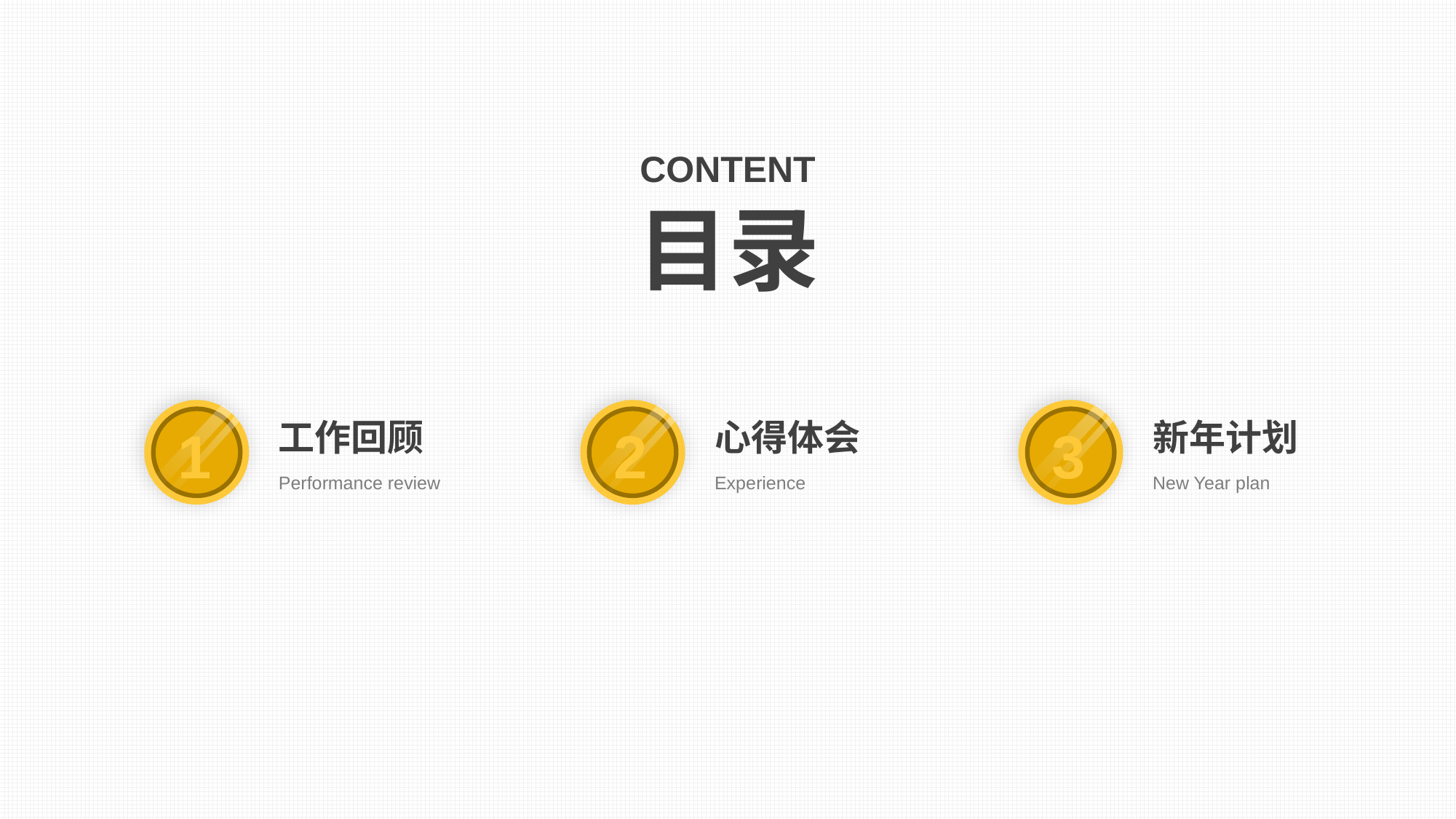

工作回顾
心得体会
新年计划
1
2
3
Performance review
Experience
New Year plan